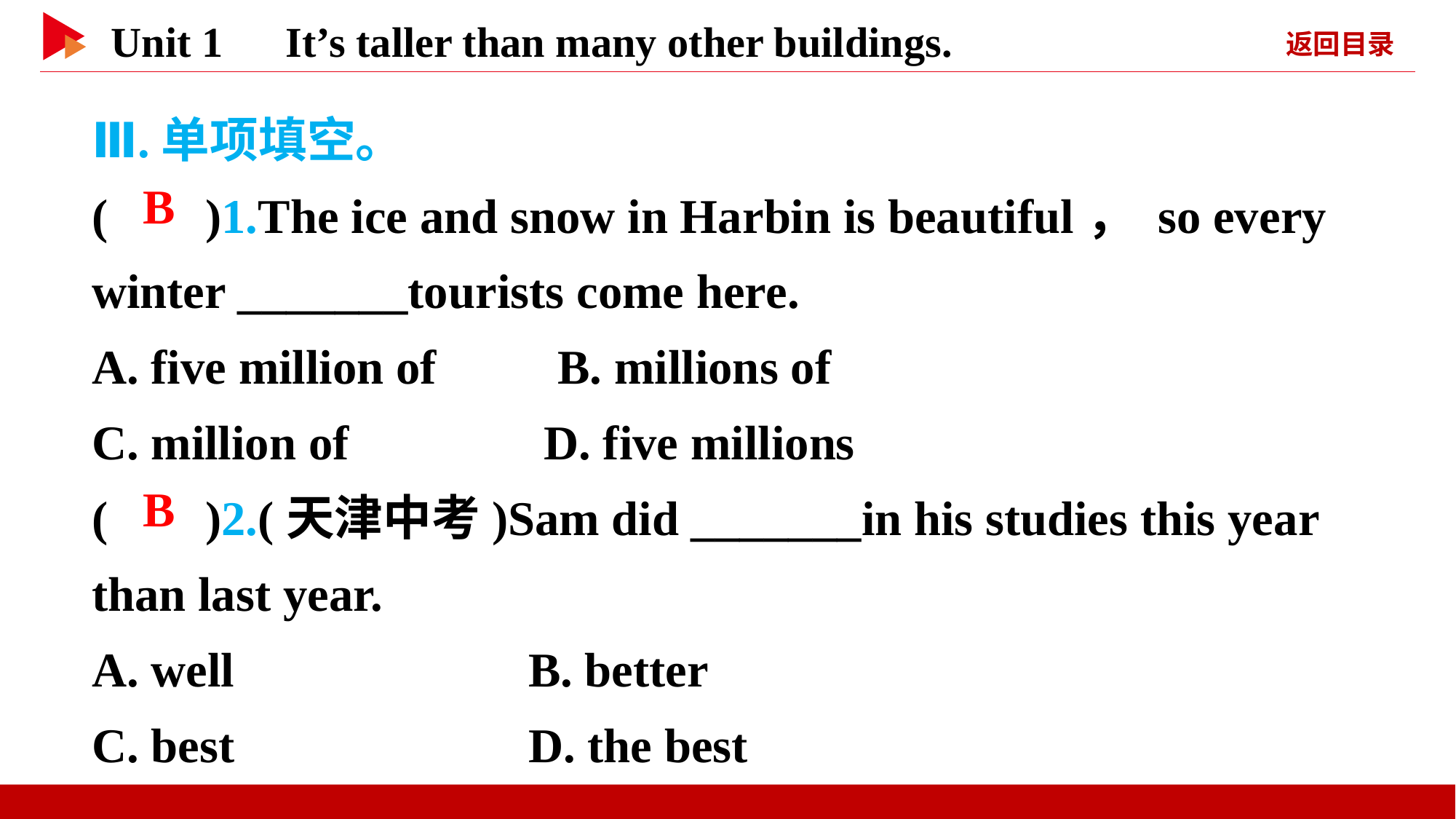

Ⅲ.单项填空。
(        )1.The ice and snow in Harbin is beautiful， so every winter _______tourists come here.
A. five million of　　B. millions of
C. million of                D. five millions
(        )2.(天津中考)Sam did _______in his studies this year than last year.
A. well                	B. better
C. best                	D. the best
   B
   B